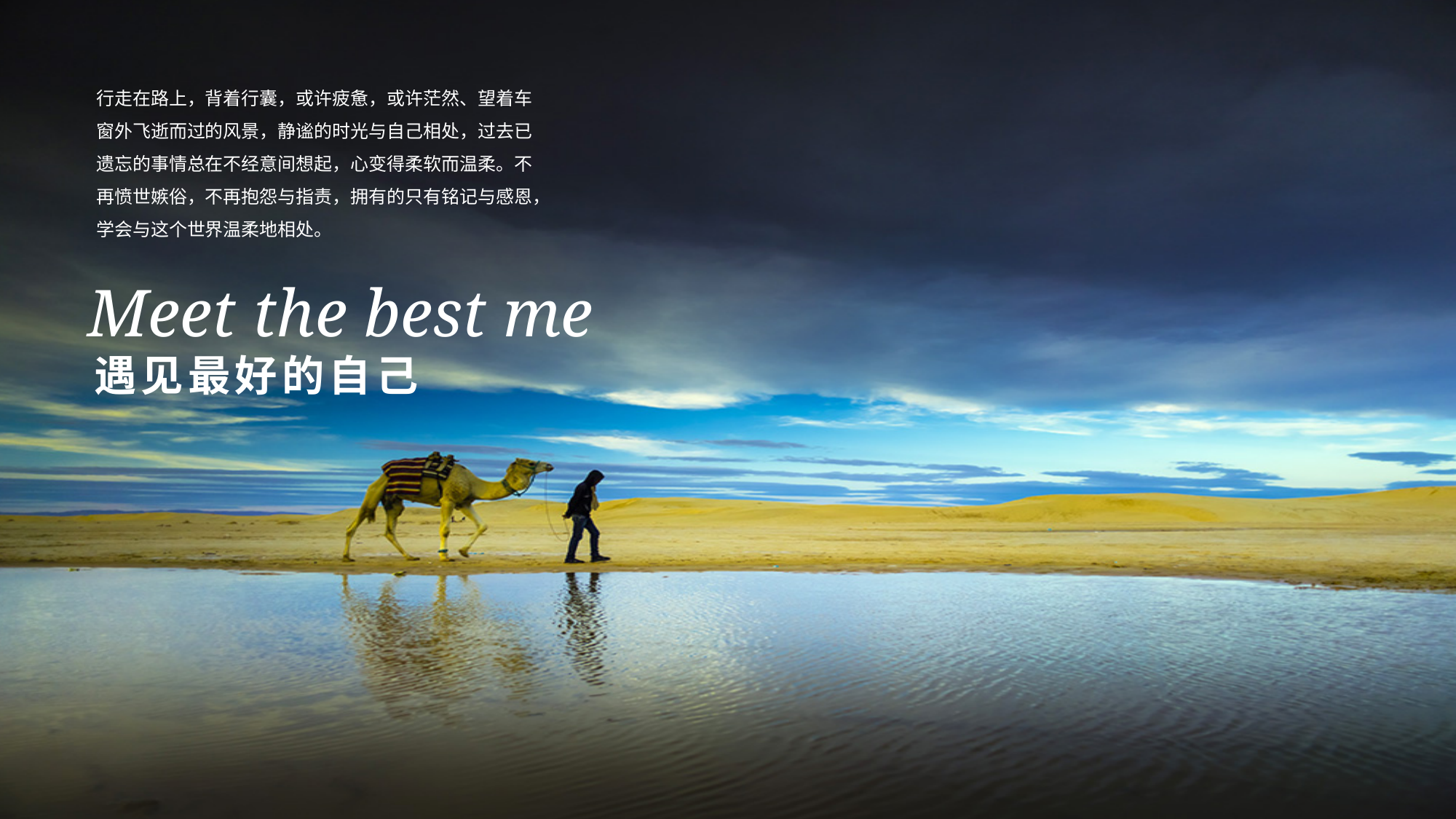

行走在路上，背着行囊，或许疲惫，或许茫然、望着车窗外飞逝而过的风景，静谧的时光与自己相处，过去已遗忘的事情总在不经意间想起，心变得柔软而温柔。不再愤世嫉俗，不再抱怨与指责，拥有的只有铭记与感恩，学会与这个世界温柔地相处。
Meet the best me
遇见最好的自己